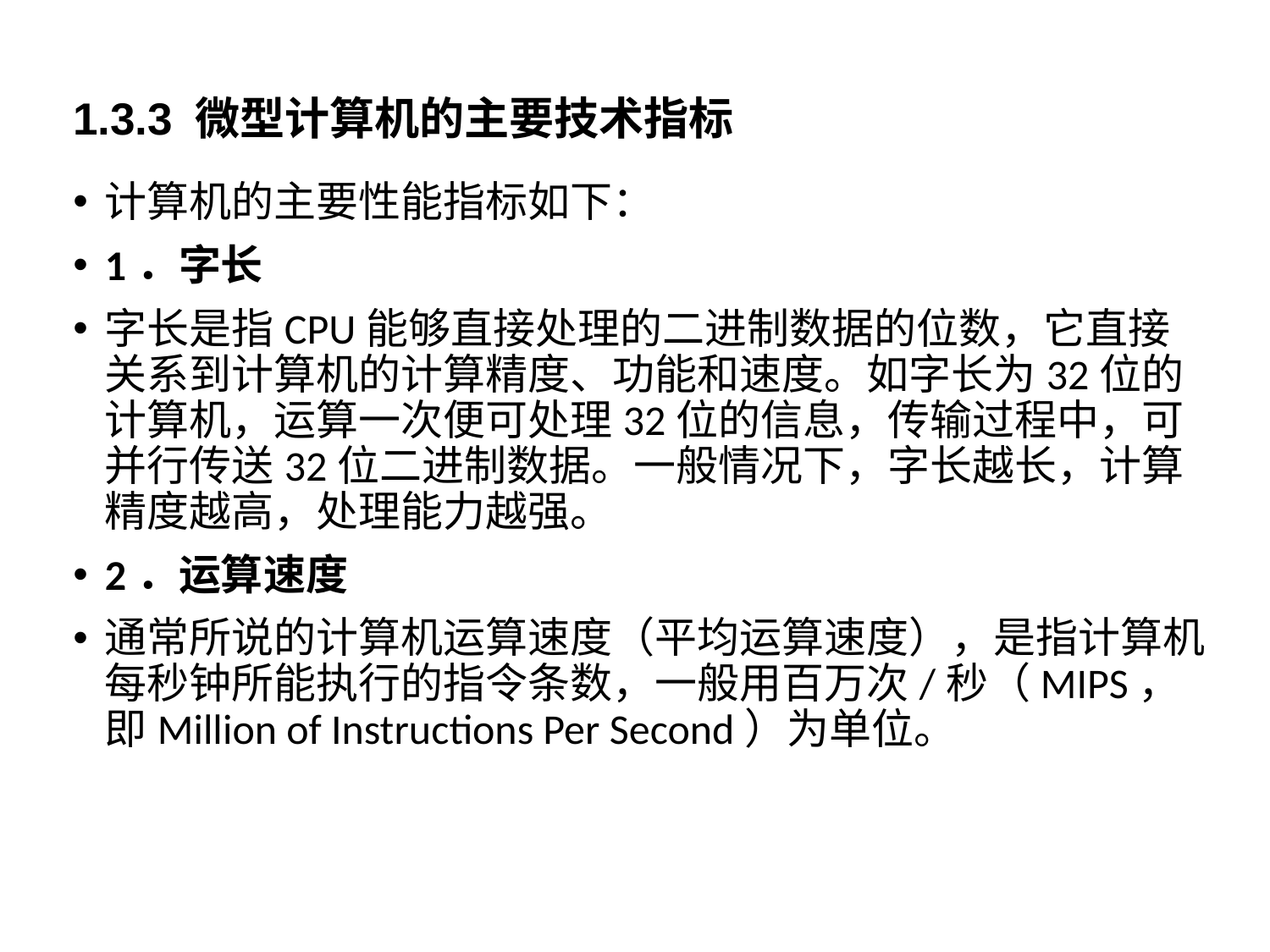

# 1.3.3 微型计算机的主要技术指标
计算机的主要性能指标如下：
1．字长
字长是指CPU能够直接处理的二进制数据的位数，它直接关系到计算机的计算精度、功能和速度。如字长为32位的计算机，运算一次便可处理32位的信息，传输过程中，可并行传送32位二进制数据。一般情况下，字长越长，计算精度越高，处理能力越强。
2．运算速度
通常所说的计算机运算速度（平均运算速度），是指计算机每秒钟所能执行的指令条数，一般用百万次/秒（MIPS，即Million of Instructions Per Second）为单位。